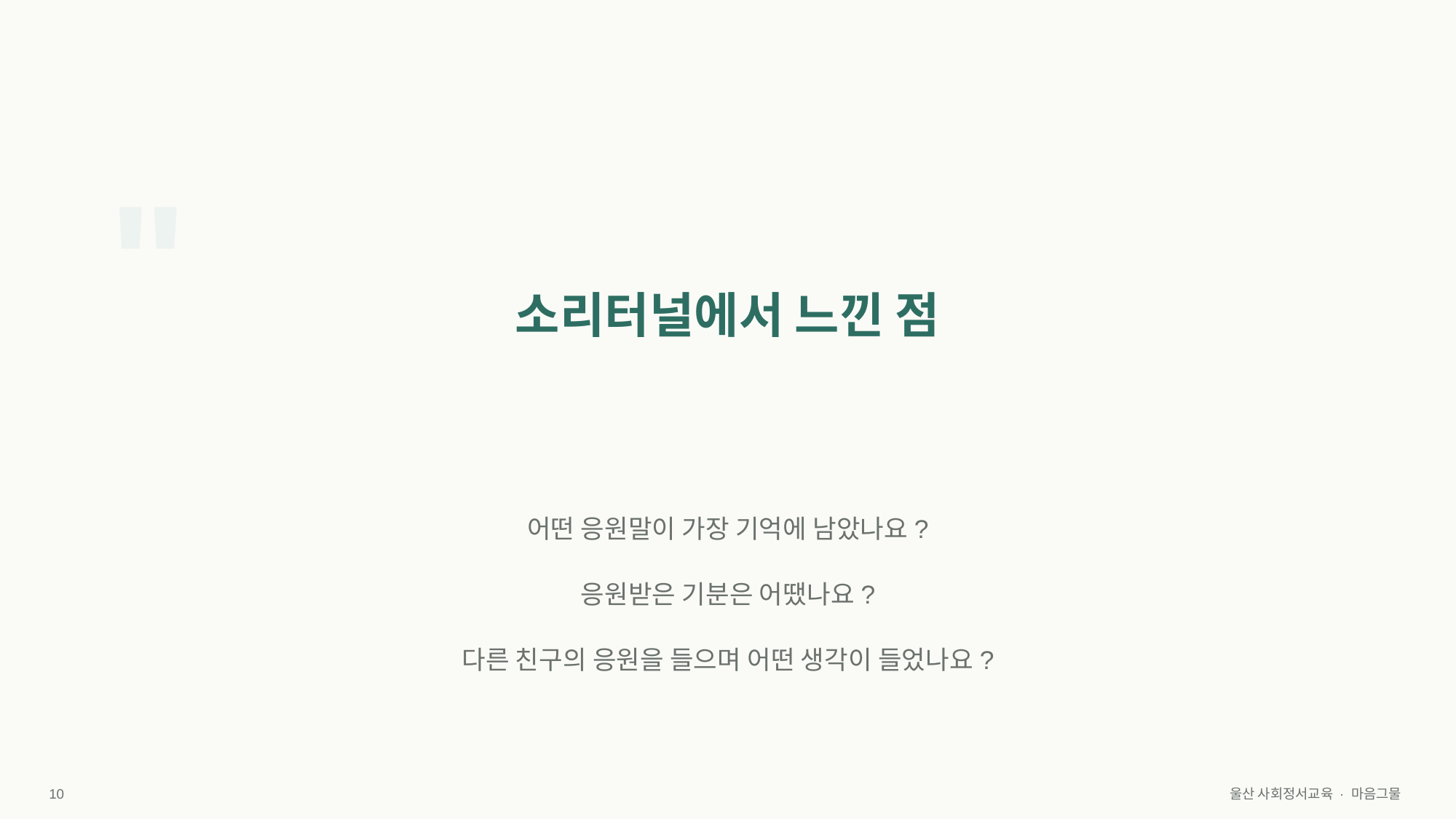

"
소리터널에서 느낀 점
어떤 응원말이 가장 기억에 남았나요?
응원받은 기분은 어땠나요?
다른 친구의 응원을 들으며 어떤 생각이 들었나요?
10
울산 사회정서교육 · 마음그물